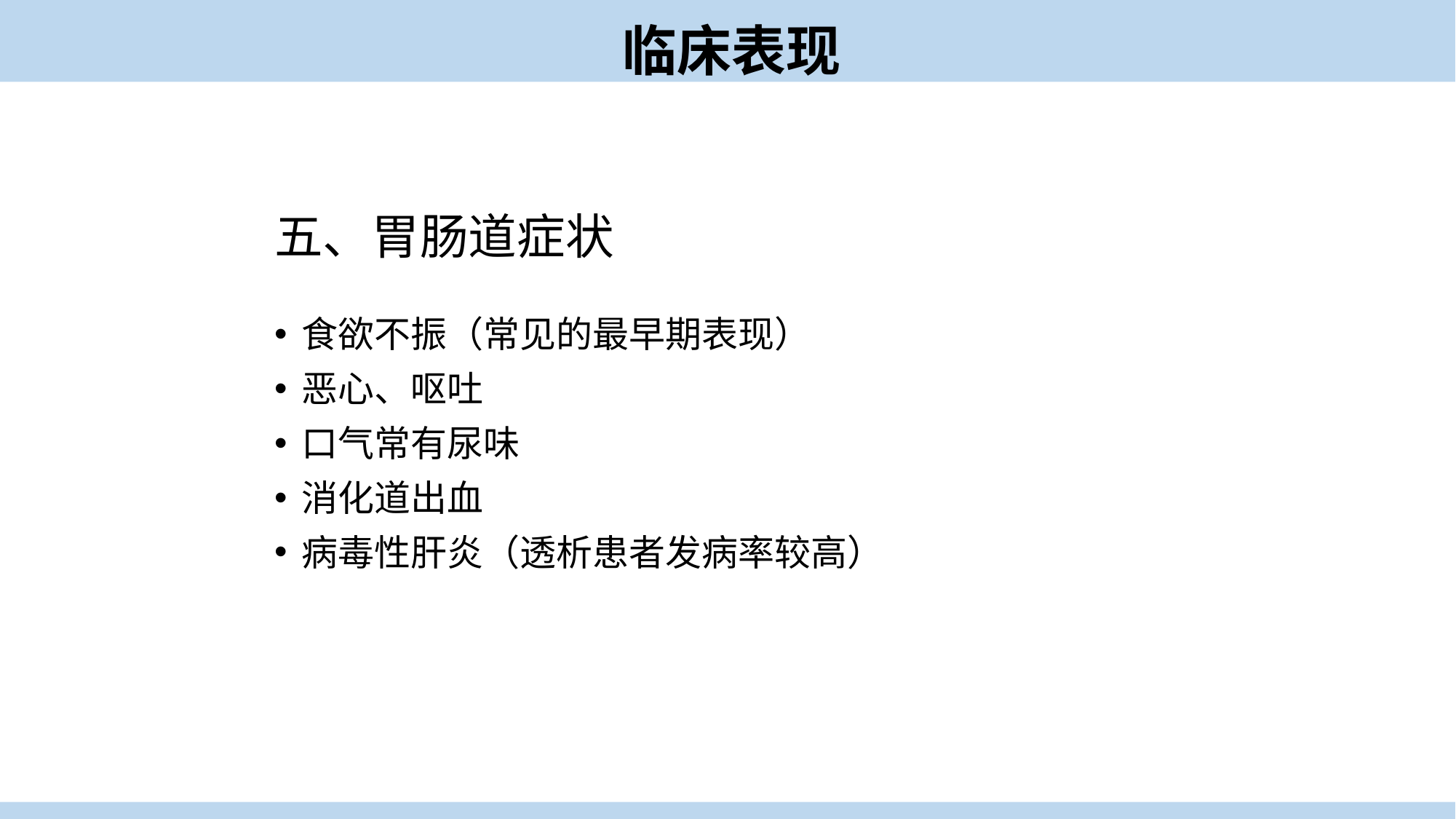

临床表现
五、胃肠道症状
食欲不振（常见的最早期表现）
恶心、呕吐
口气常有尿味
消化道出血
病毒性肝炎（透析患者发病率较高）